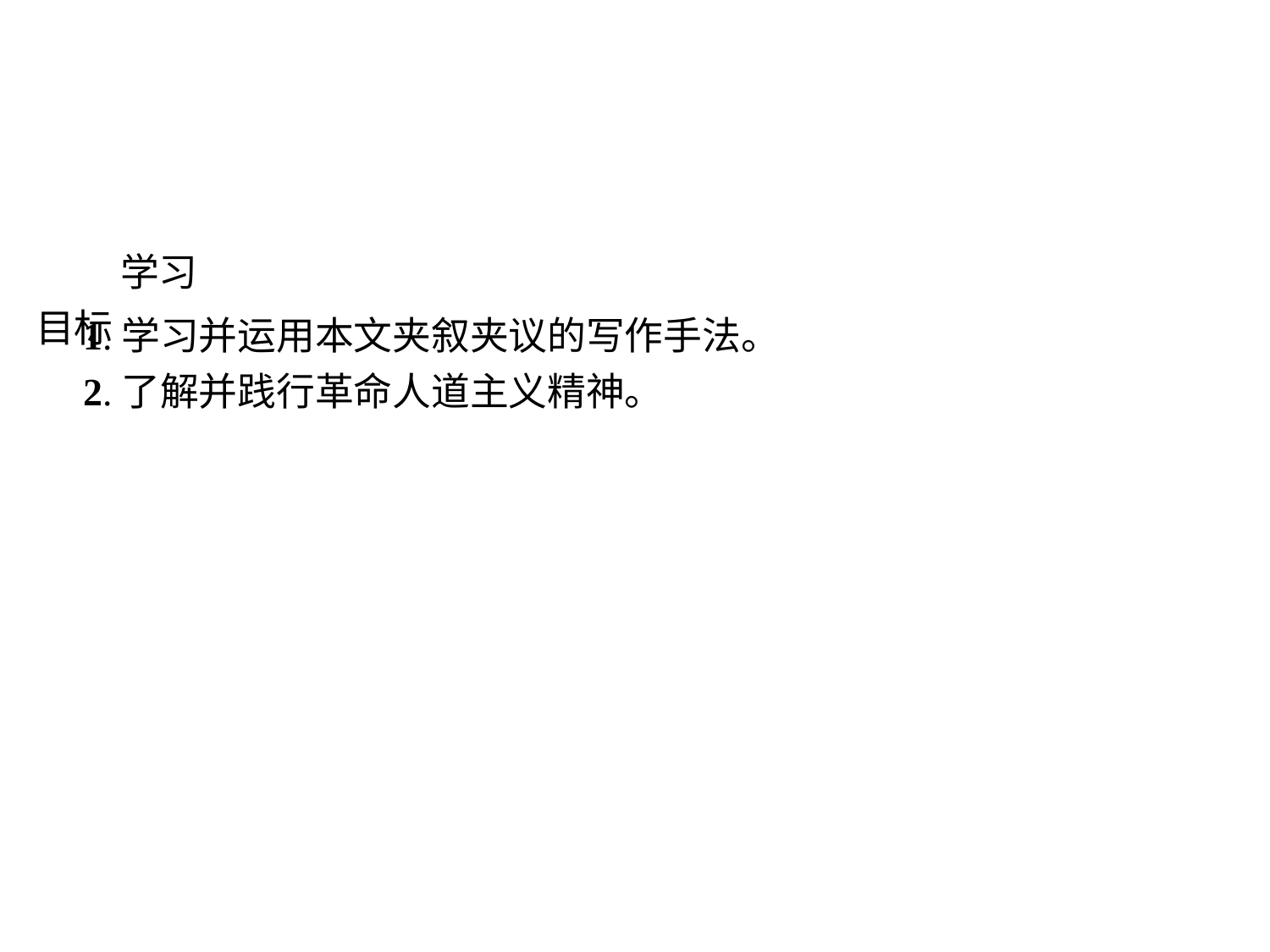

学习目标
1.学习并运用本文夹叙夹议的写作手法。
2.了解并践行革命人道主义精神。